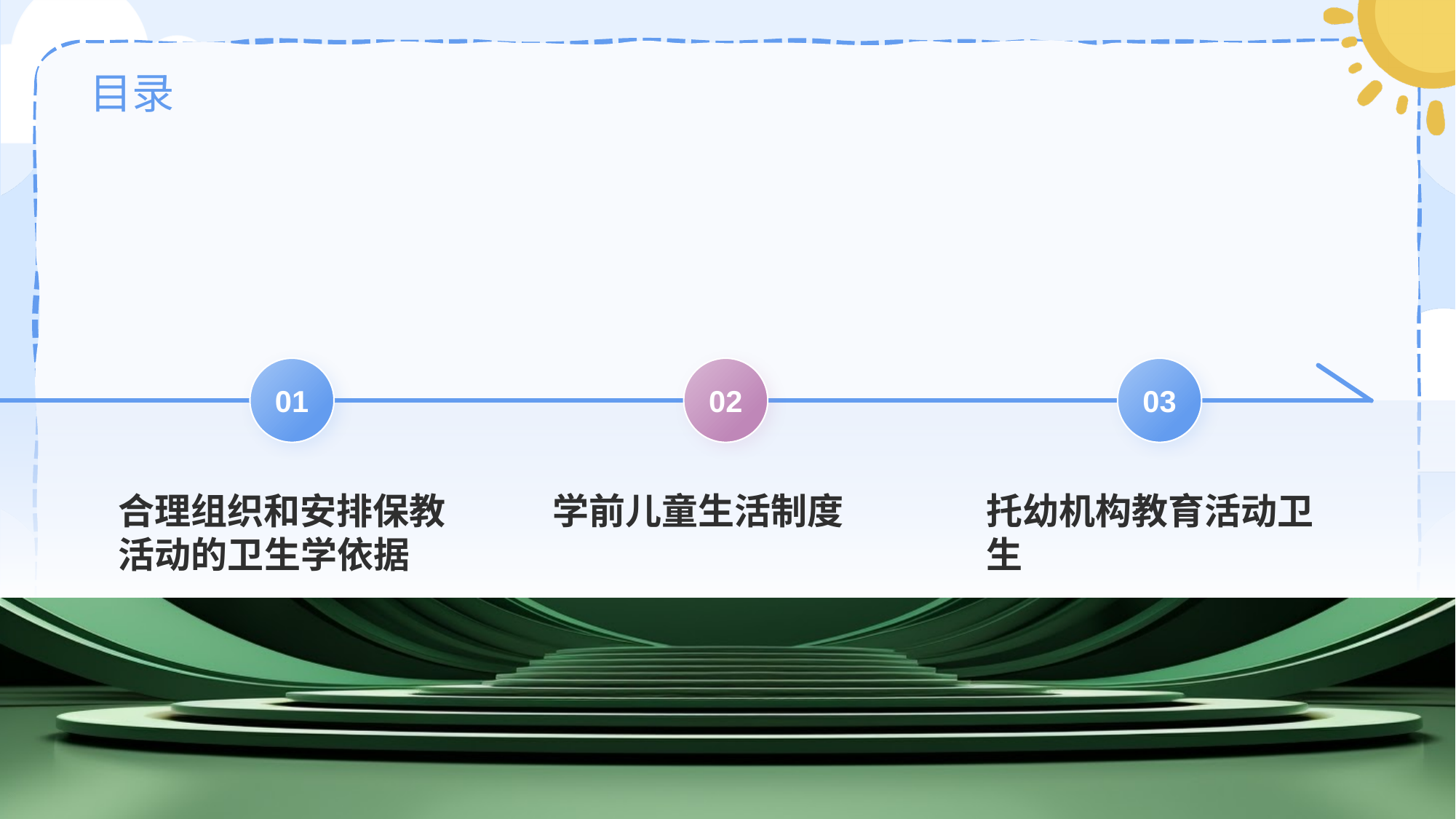

# 目录

01
合理组织和安排保教活动的卫生学依据
02
学前儿童生活制度
03
托幼机构教育活动卫生